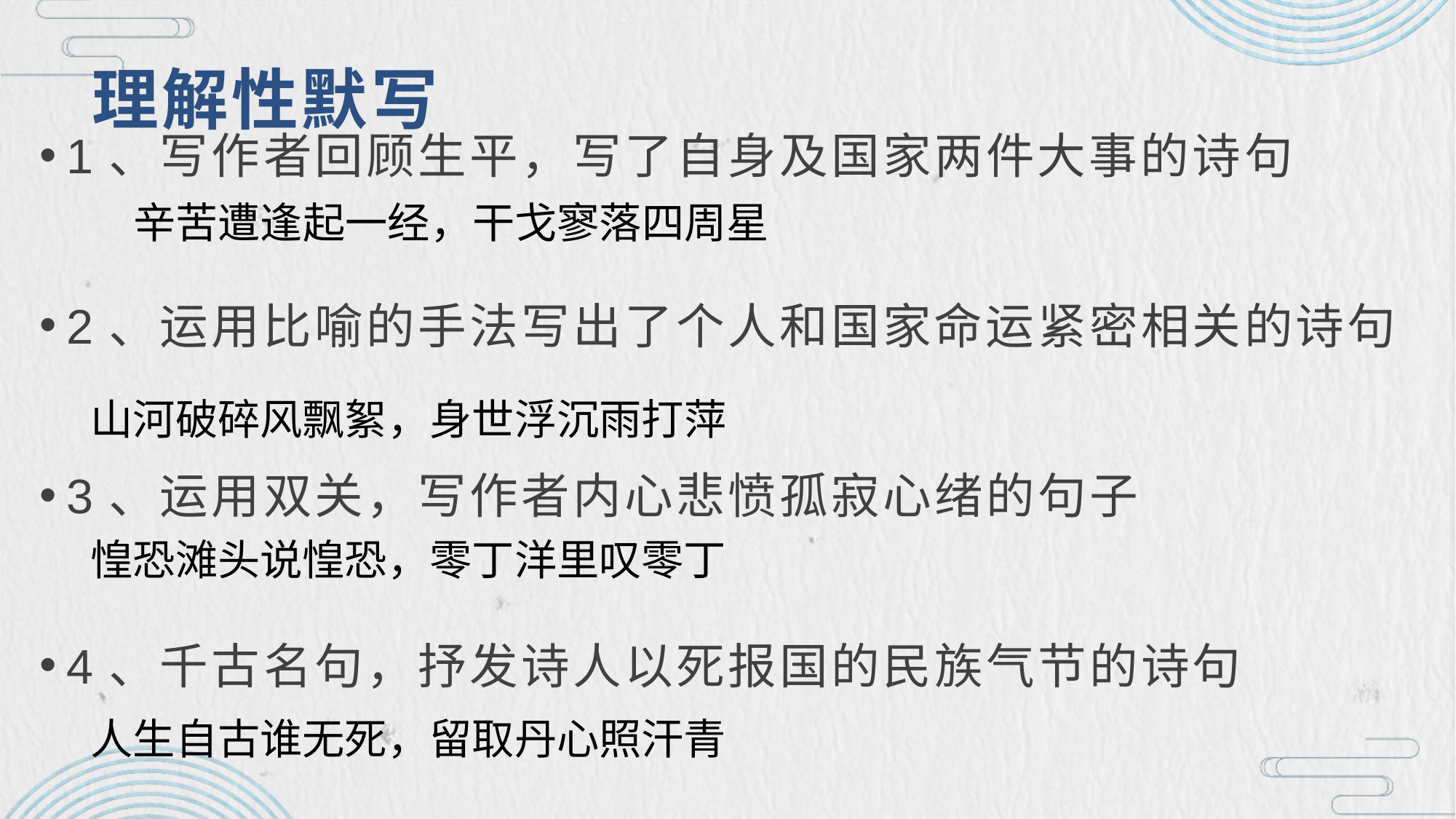

# 理解性默写
1、写作者回顾生平，写了自身及国家两件大事的诗句

2、运用比喻的手法写出了个人和国家命运紧密相关的诗句

3、运用双关，写作者内心悲愤孤寂心绪的句子

4、千古名句，抒发诗人以死报国的民族气节的诗句
辛苦遭逢起一经，干戈寥落四周星
山河破碎风飘絮，身世浮沉雨打萍
惶恐滩头说惶恐，零丁洋里叹零丁
人生自古谁无死，留取丹心照汗青